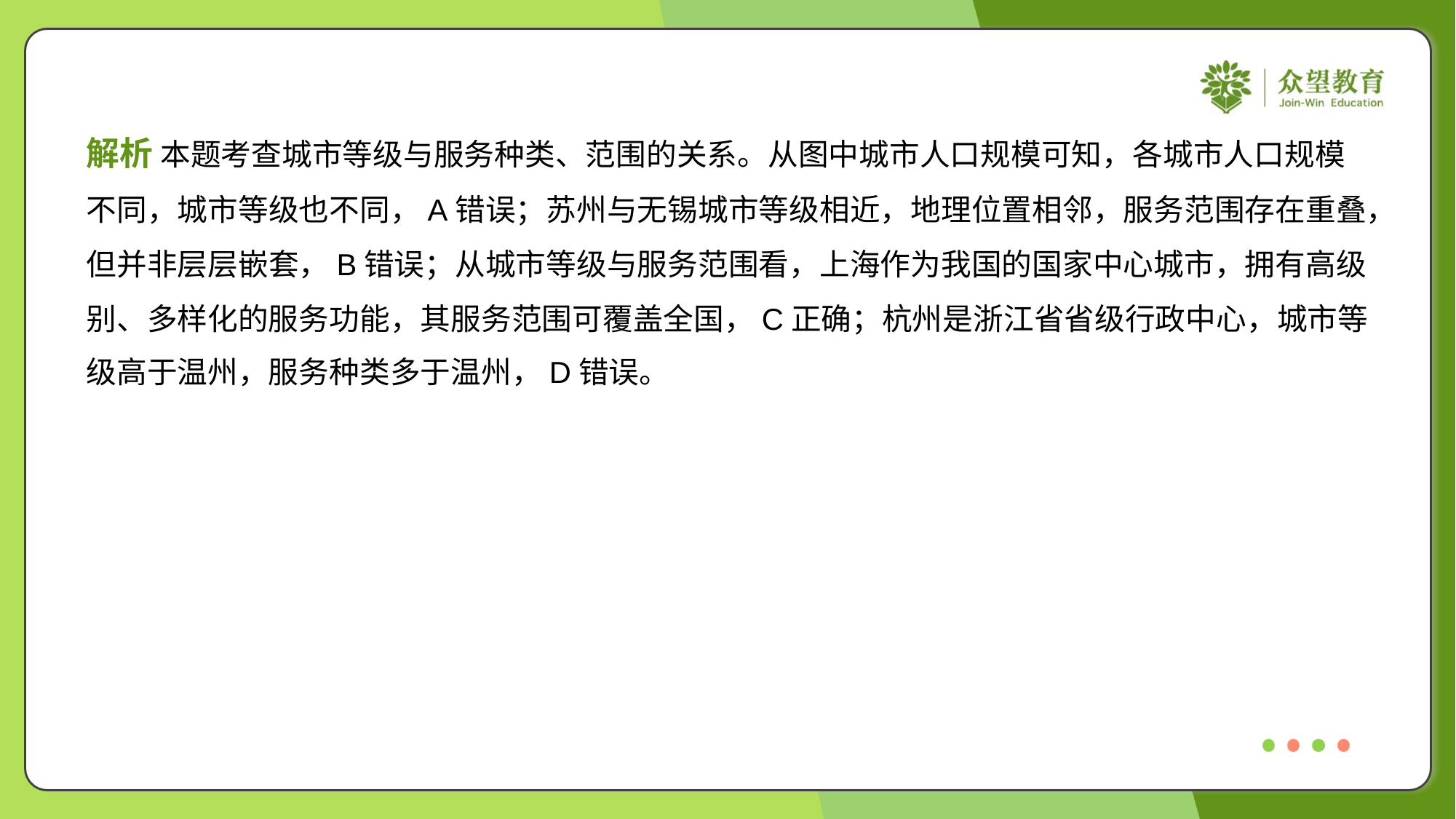

解析 本题考查城市等级与服务种类、范围的关系。从图中城市人口规模可知，各城市人口规模
不同，城市等级也不同，A错误；苏州与无锡城市等级相近，地理位置相邻，服务范围存在重叠，
但并非层层嵌套，B错误；从城市等级与服务范围看，上海作为我国的国家中心城市，拥有高级
别、多样化的服务功能，其服务范围可覆盖全国，C正确；杭州是浙江省省级行政中心，城市等
级高于温州，服务种类多于温州，D错误。